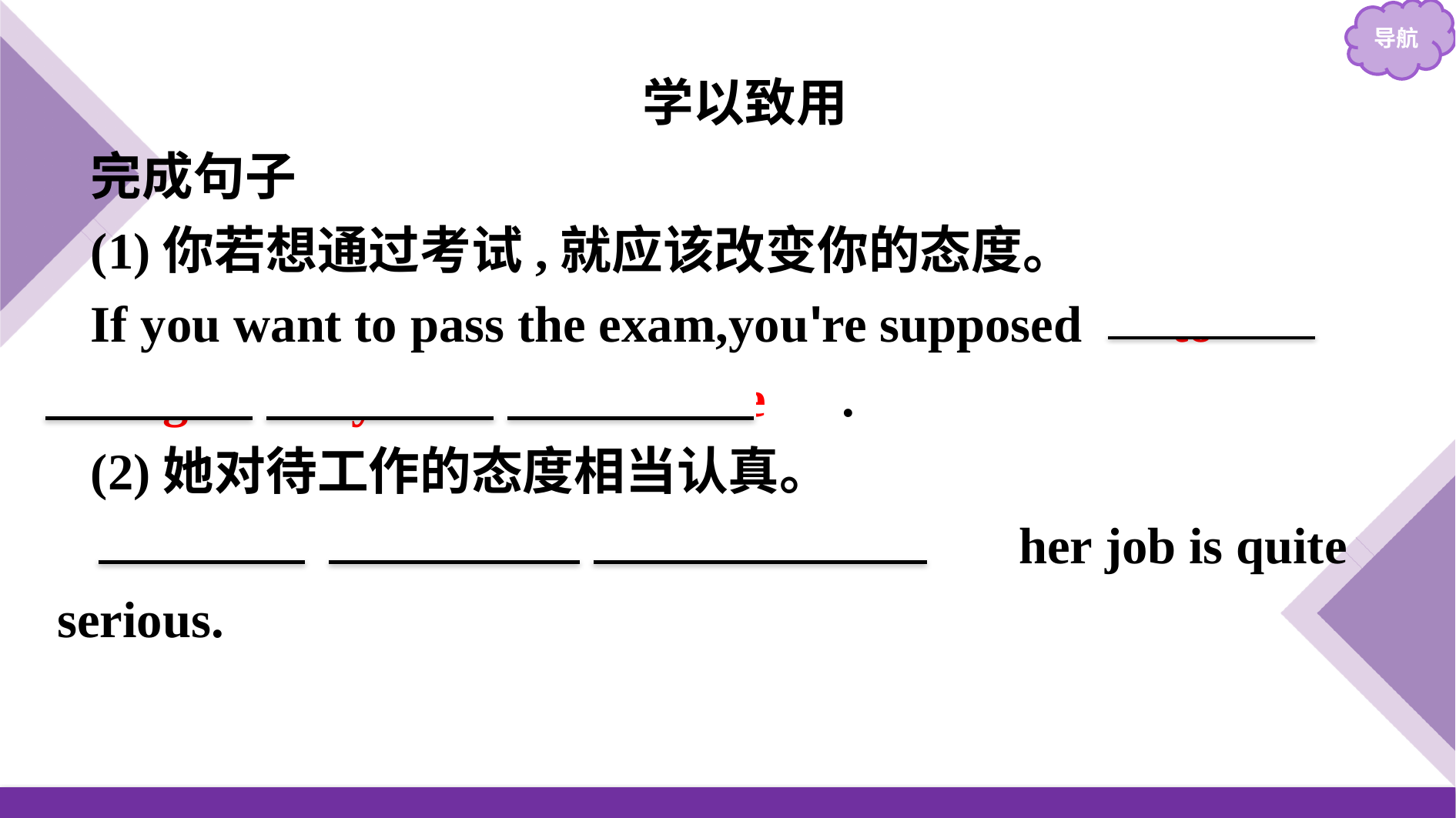

学以致用
完成句子
(1)你若想通过考试,就应该改变你的态度。
If you want to pass the exam,you're supposed 　to　 　change　 　your　 　attitude　.
(2)她对待工作的态度相当认真。
　Her　 　attitude　 　to/towards　 her job is quite serious.